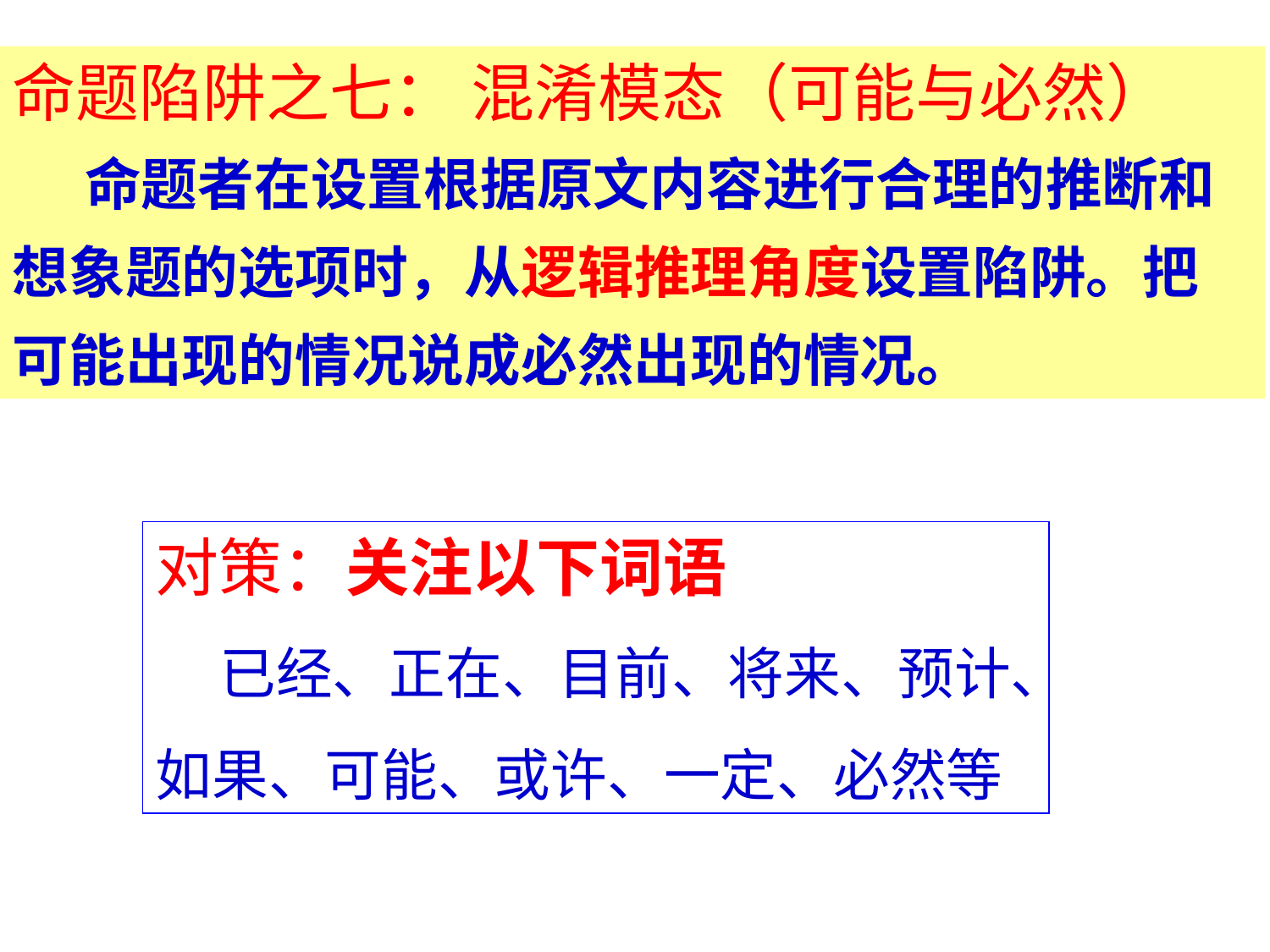

命题陷阱之七： 混淆模态（可能与必然）
         命题者在设置根据原文内容进行合理的推断和想象题的选项时，从逻辑推理角度设置陷阱。把可能出现的情况说成必然出现的情况。
对策：关注以下词语
    已经、正在、目前、将来、预计、如果、可能、或许、一定、必然等